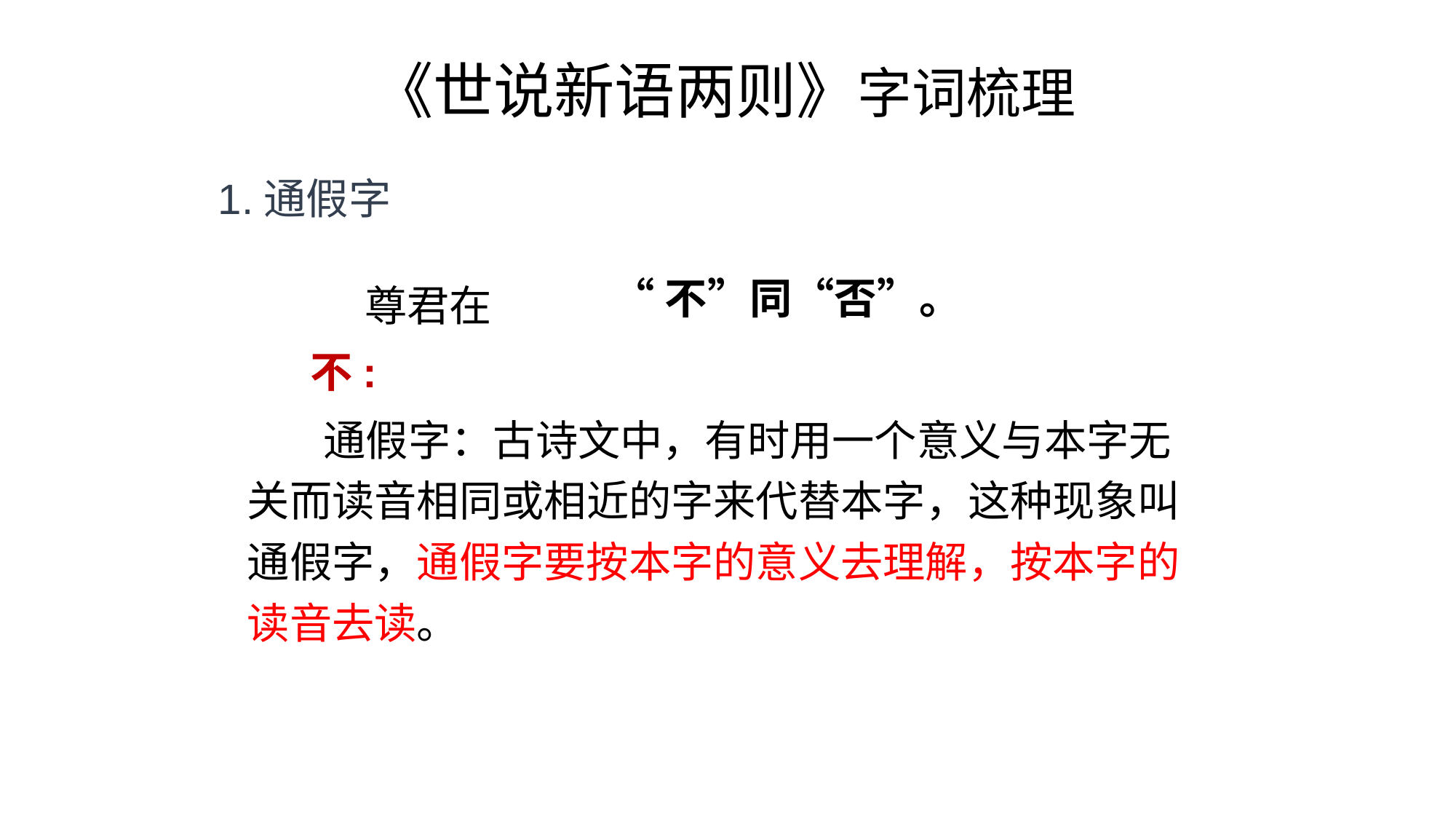

# 《世说新语两则》字词梳理
1.通假字

尊君在不:
“不”同“否”。
       通假字：古诗文中，有时用一个意义与本字无关而读音相同或相近的字来代替本字，这种现象叫通假字，通假字要按本字的意义去理解，按本字的读音去读。